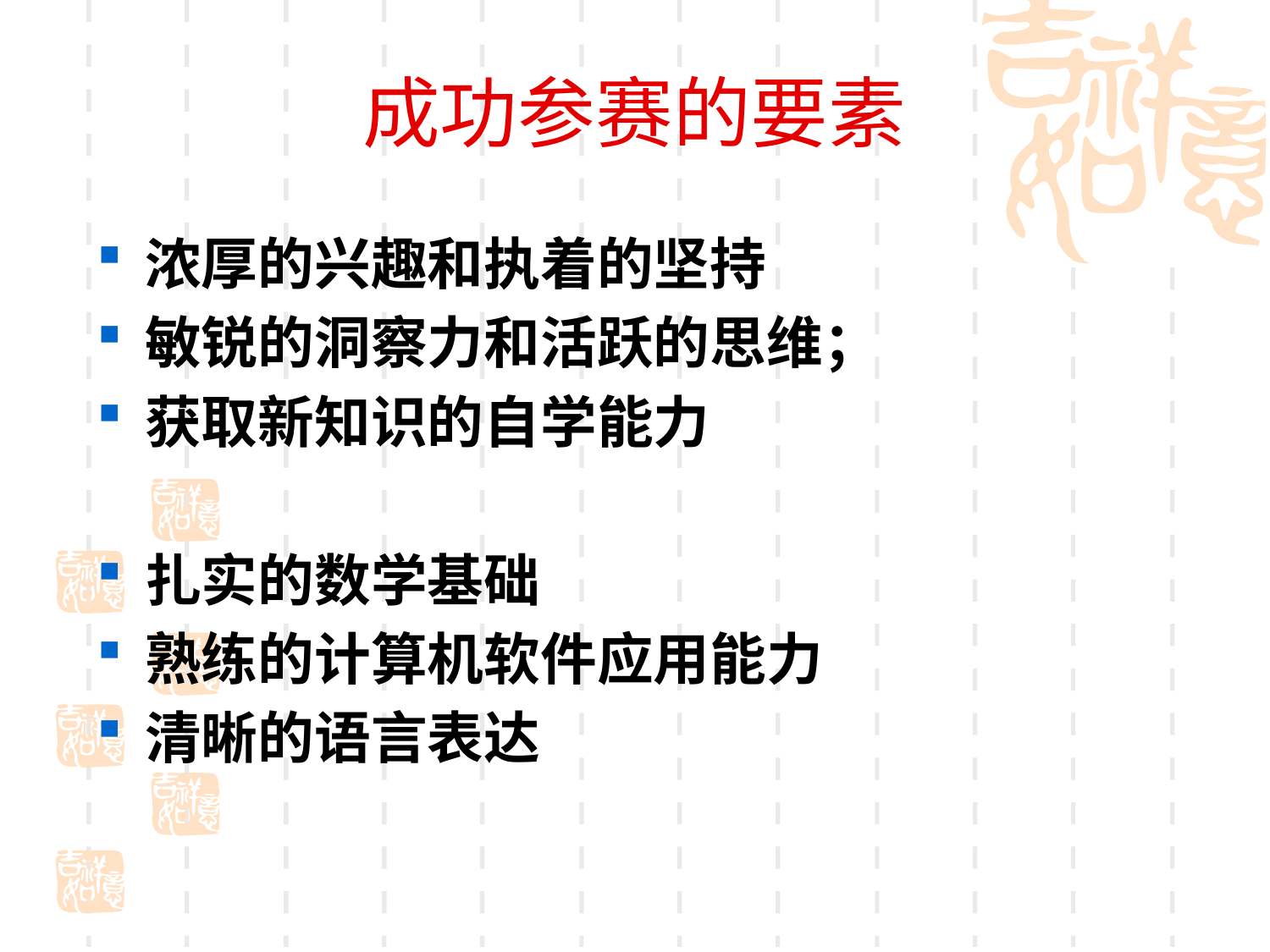

# 成功参赛的要素
浓厚的兴趣和执着的坚持
敏锐的洞察力和活跃的思维；
获取新知识的自学能力

扎实的数学基础
熟练的计算机软件应用能力
清晰的语言表达